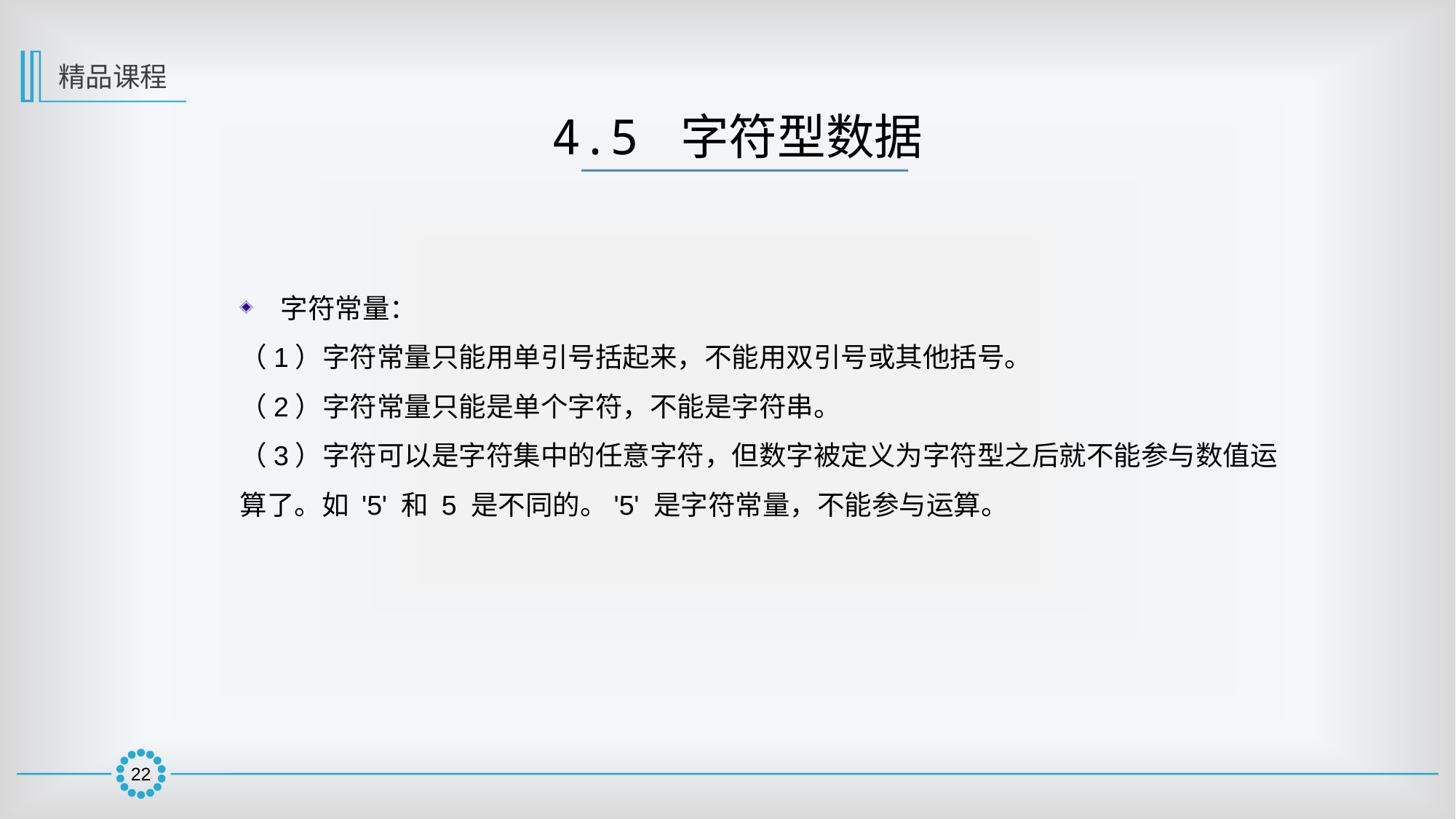

精品课程
4.5 字符型数据

字符常量：
（1）字符常量只能用单引号括起来，不能用双引号或其他括号。
（2）字符常量只能是单个字符，不能是字符串。
（3）字符可以是字符集中的任意字符，但数字被定义为字符型之后就不能参与数值运
算了。如 '5' 和 5 是不同的。'5' 是字符常量，不能参与运算。

22